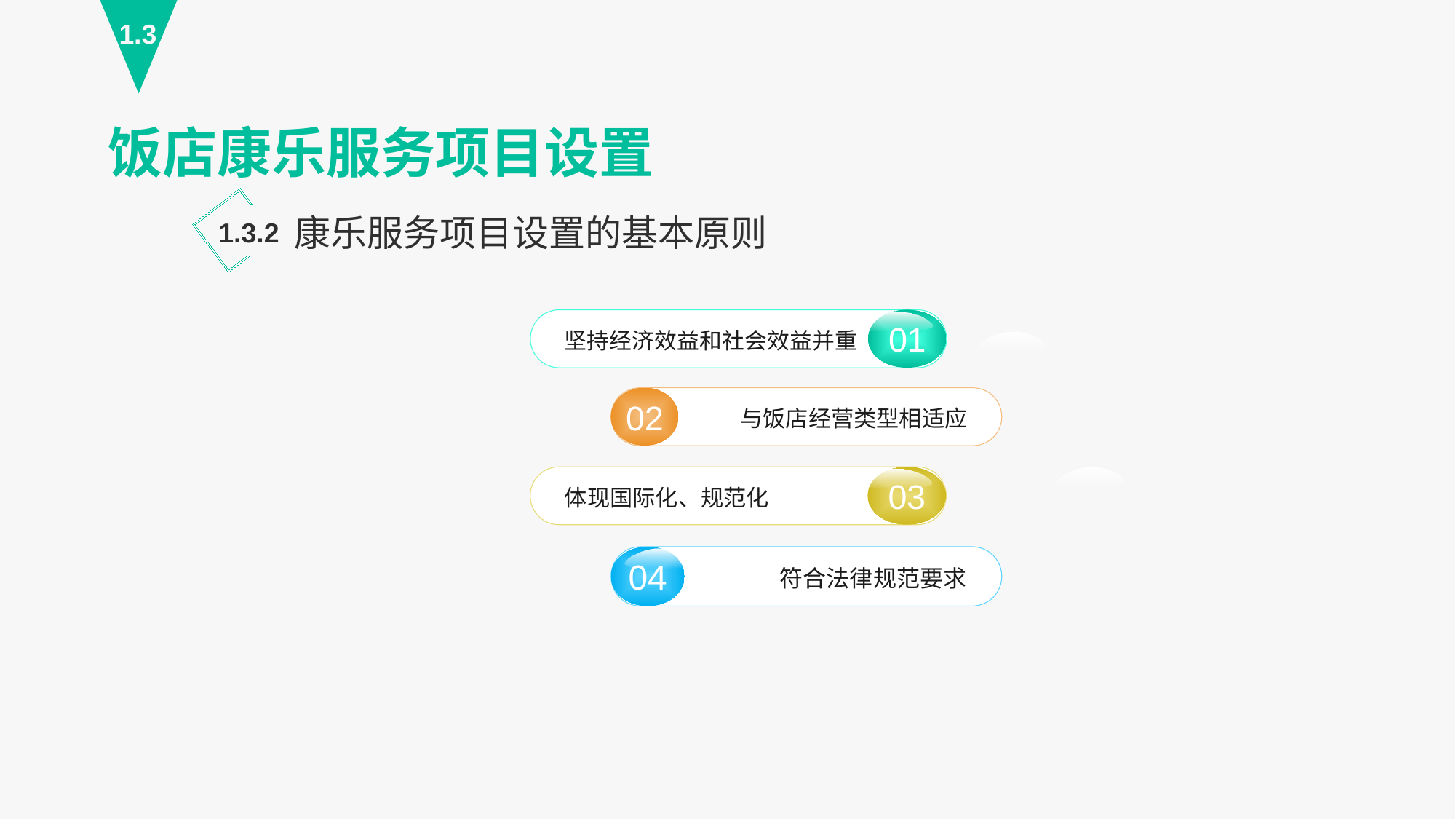

1.3
饭店康乐服务项目设置

康乐服务项目设置的基本原则
1.3.2

01
坚持经济效益和社会效益并重

02
与饭店经营类型相适应

03
体现国际化、规范化

04
符合法律规范要求